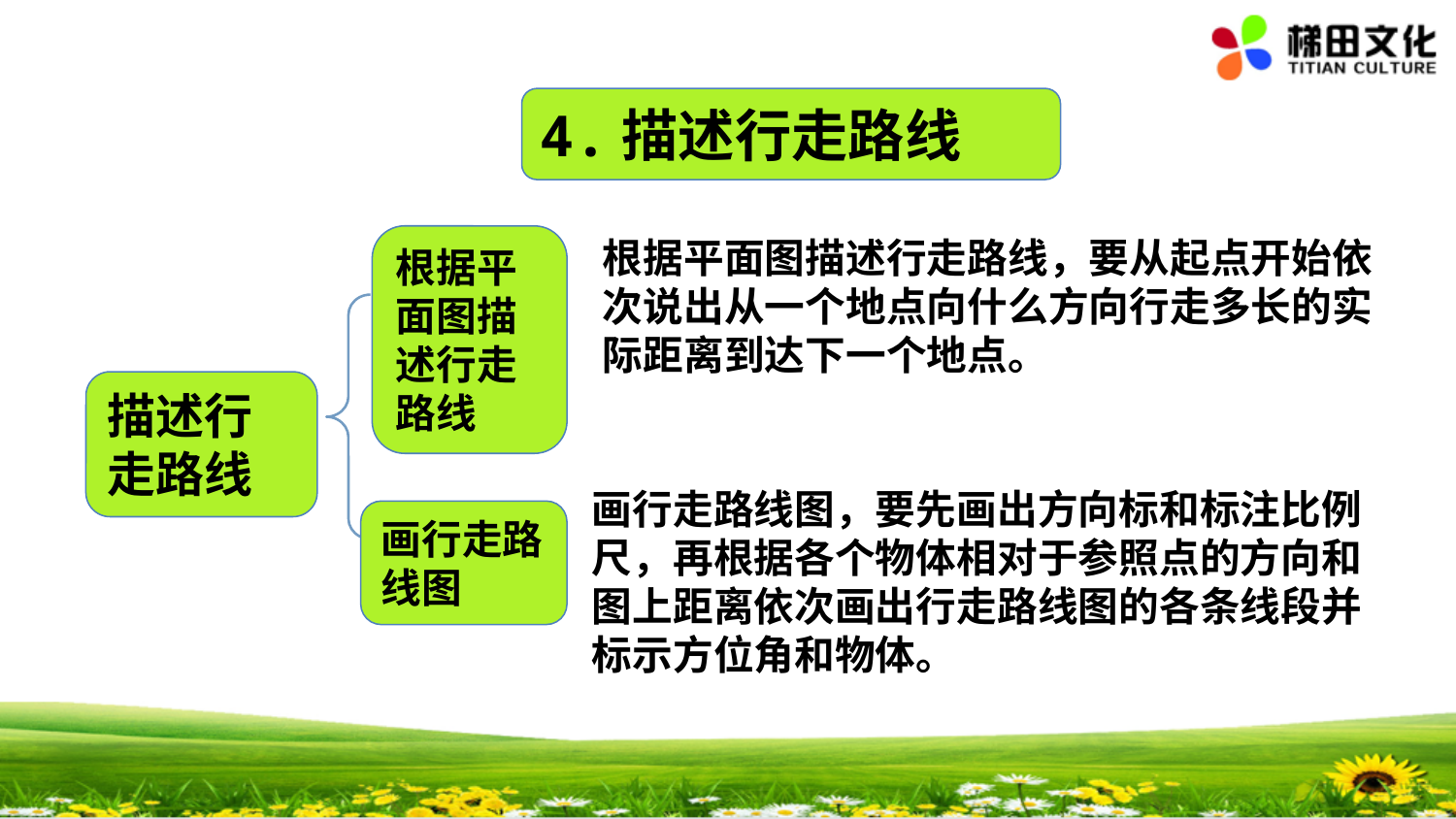

4.描述行走路线
根据平面图描述行走路线
根据平面图描述行走路线，要从起点开始依次说出从一个地点向什么方向行走多长的实际距离到达下一个地点。

描述行走路线
画行走路线图，要先画出方向标和标注比例尺，再根据各个物体相对于参照点的方向和图上距离依次画出行走路线图的各条线段并标示方位角和物体。
画行走路线图